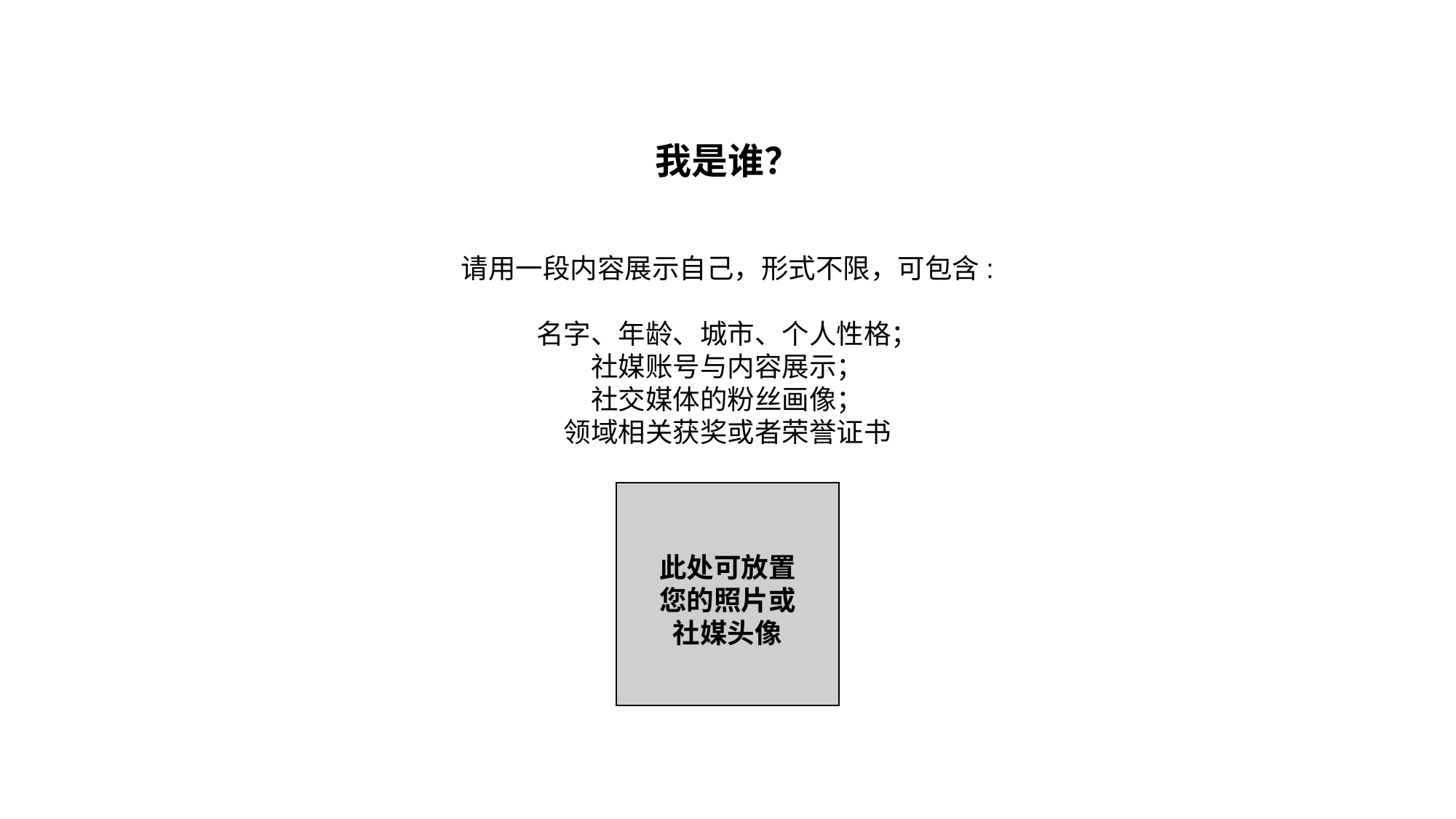

我是谁？
请用一段内容展示自己，形式不限，可包含:

名字、年龄、城市、个人性格；
社媒账号与内容展示；
社交媒体的粉丝画像；
领域相关获奖或者荣誉证书

此处可放置您的照片或社媒头像